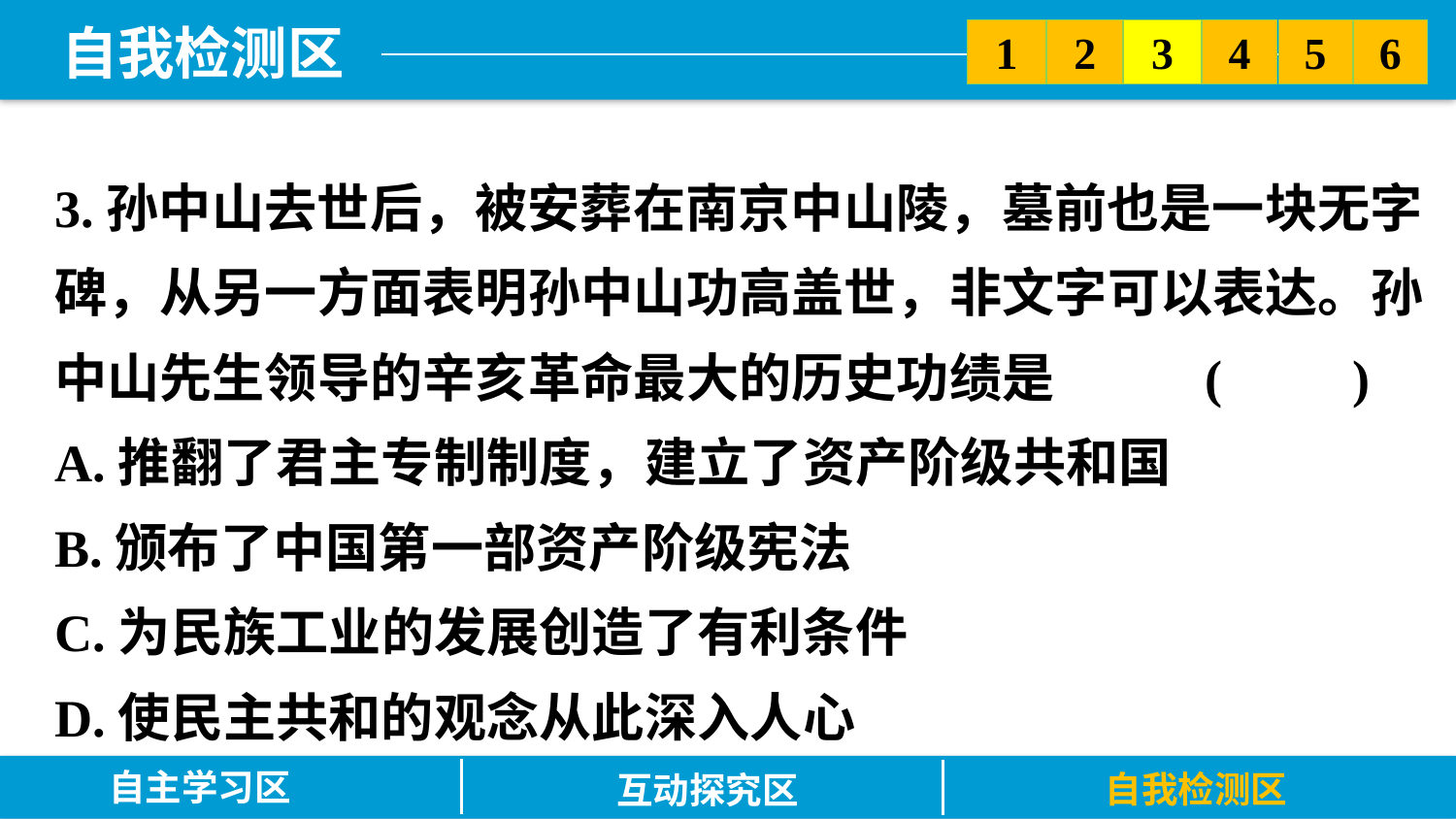

5
6
2
3
1
4
3.孙中山去世后，被安葬在南京中山陵，墓前也是一块无字碑，从另一方面表明孙中山功高盖世，非文字可以表达。孙中山先生领导的辛亥革命最大的历史功绩是	          (　　)
A.推翻了君主专制制度，建立了资产阶级共和国
B.颁布了中国第一部资产阶级宪法
C.为民族工业的发展创造了有利条件
D.使民主共和的观念从此深入人心
自主学习区
自我检测区
互动探究区